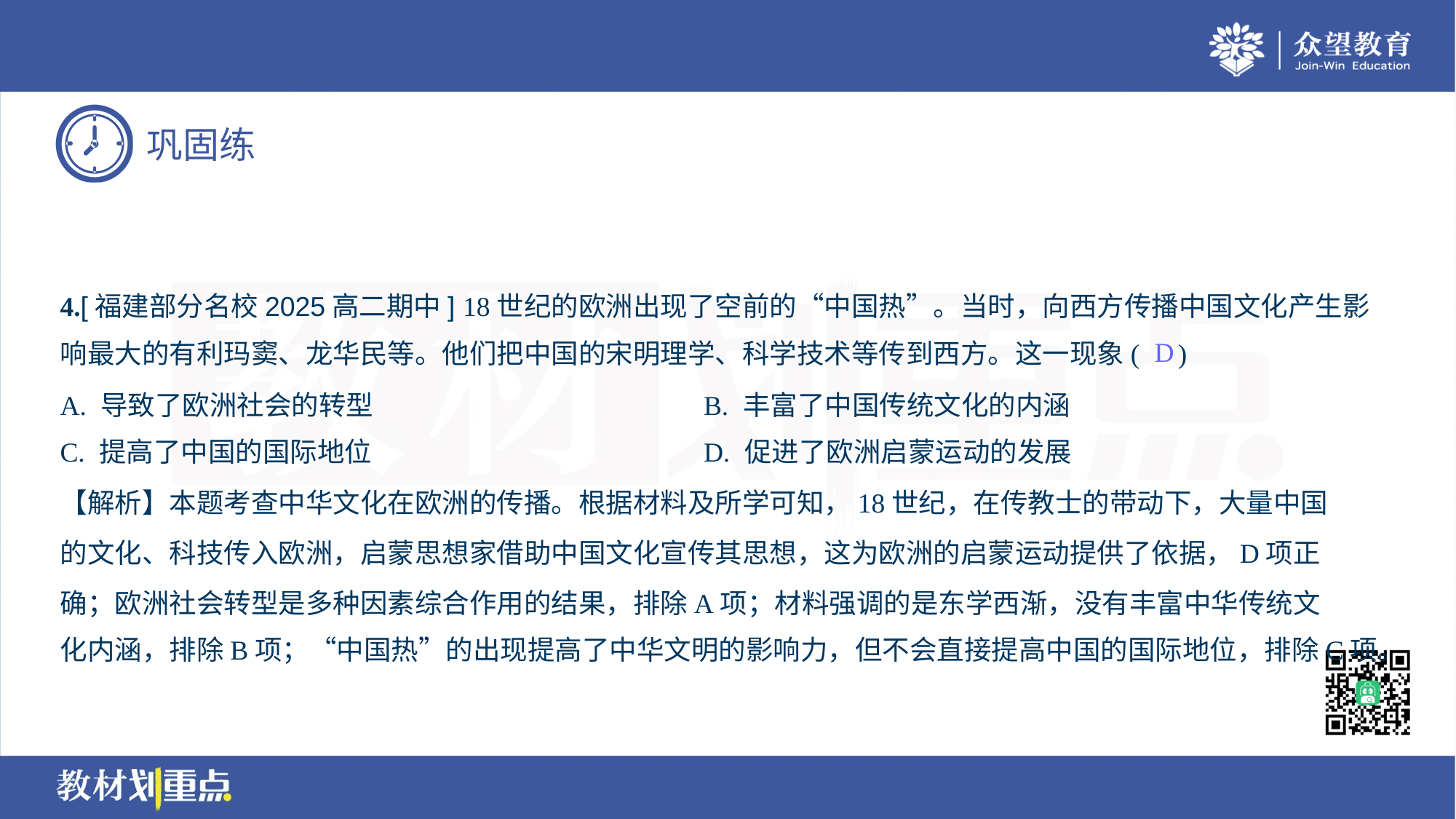

4.[福建部分名校2025高二期中] 18世纪的欧洲出现了空前的“中国热”。当时，向西方传播中国文化产生影
响最大的有利玛窦、龙华民等。他们把中国的宋明理学、科学技术等传到西方。这一现象(     )
D
A. 导致了欧洲社会的转型	B. 丰富了中国传统文化的内涵
C. 提高了中国的国际地位	D. 促进了欧洲启蒙运动的发展
【解析】本题考查中华文化在欧洲的传播。根据材料及所学可知，18世纪，在传教士的带动下，大量中国
的文化、科技传入欧洲，启蒙思想家借助中国文化宣传其思想，这为欧洲的启蒙运动提供了依据，D项正
确；欧洲社会转型是多种因素综合作用的结果，排除A项；材料强调的是东学西渐，没有丰富中华传统文
化内涵，排除B项；“中国热”的出现提高了中华文明的影响力，但不会直接提高中国的国际地位，排除C项。